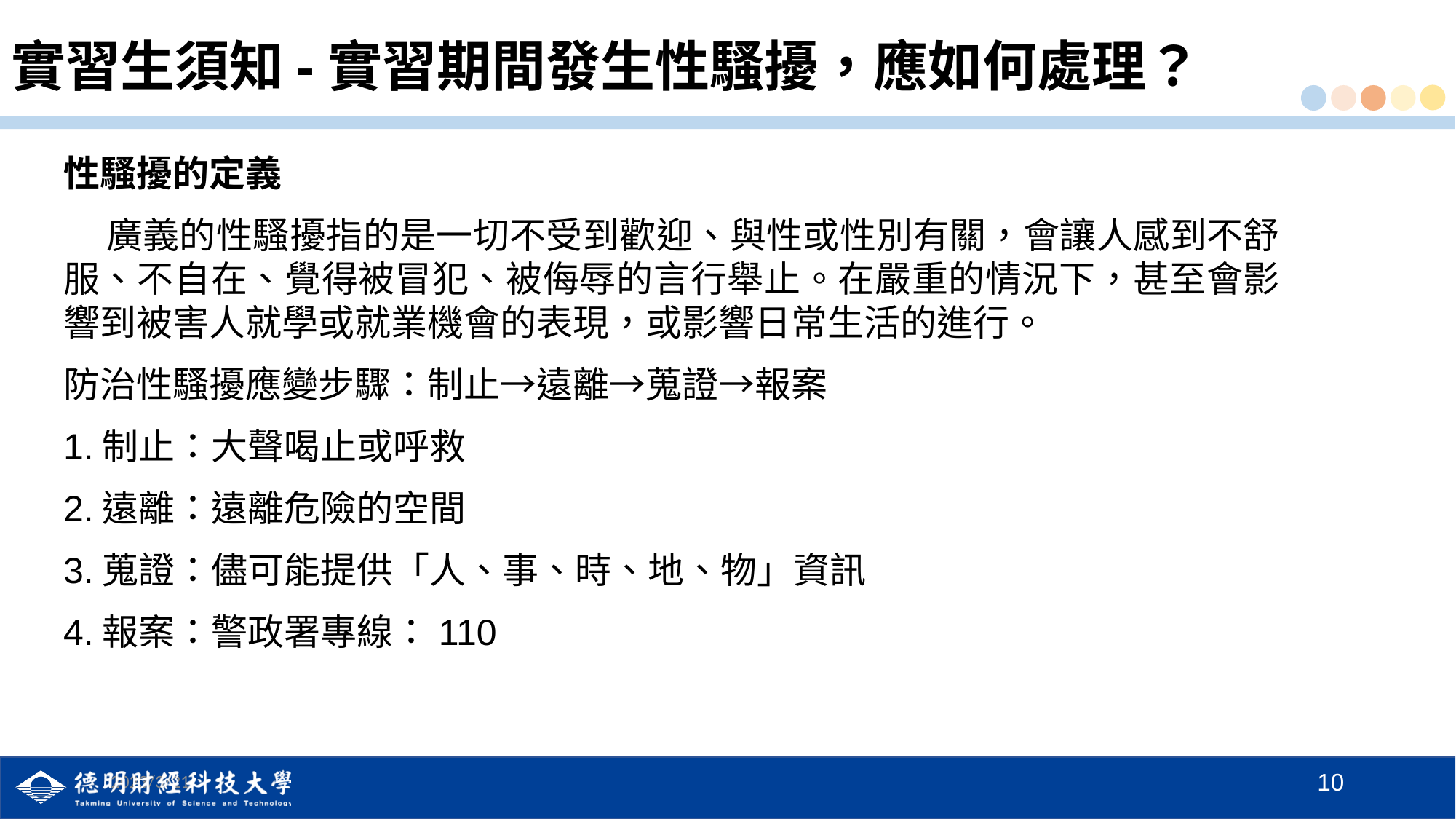

# 實習生須知-實習期間發生性騷擾，應如何處理？
性騷擾的定義
    廣義的性騷擾指的是一切不受到歡迎、與性或性別有關，會讓人感到不舒服、不自在、覺得被冒犯、被侮辱的言行舉止。在嚴重的情況下，甚至會影響到被害人就學或就業機會的表現，或影響日常生活的進行。
防治性騷擾應變步驟：制止→遠離→蒐證→報案
1.制止：大聲喝止或呼救
2.遠離：遠離危險的空間
3.蒐證：儘可能提供「人、事、時、地、物」資訊
4.報案：警政署專線：110

10